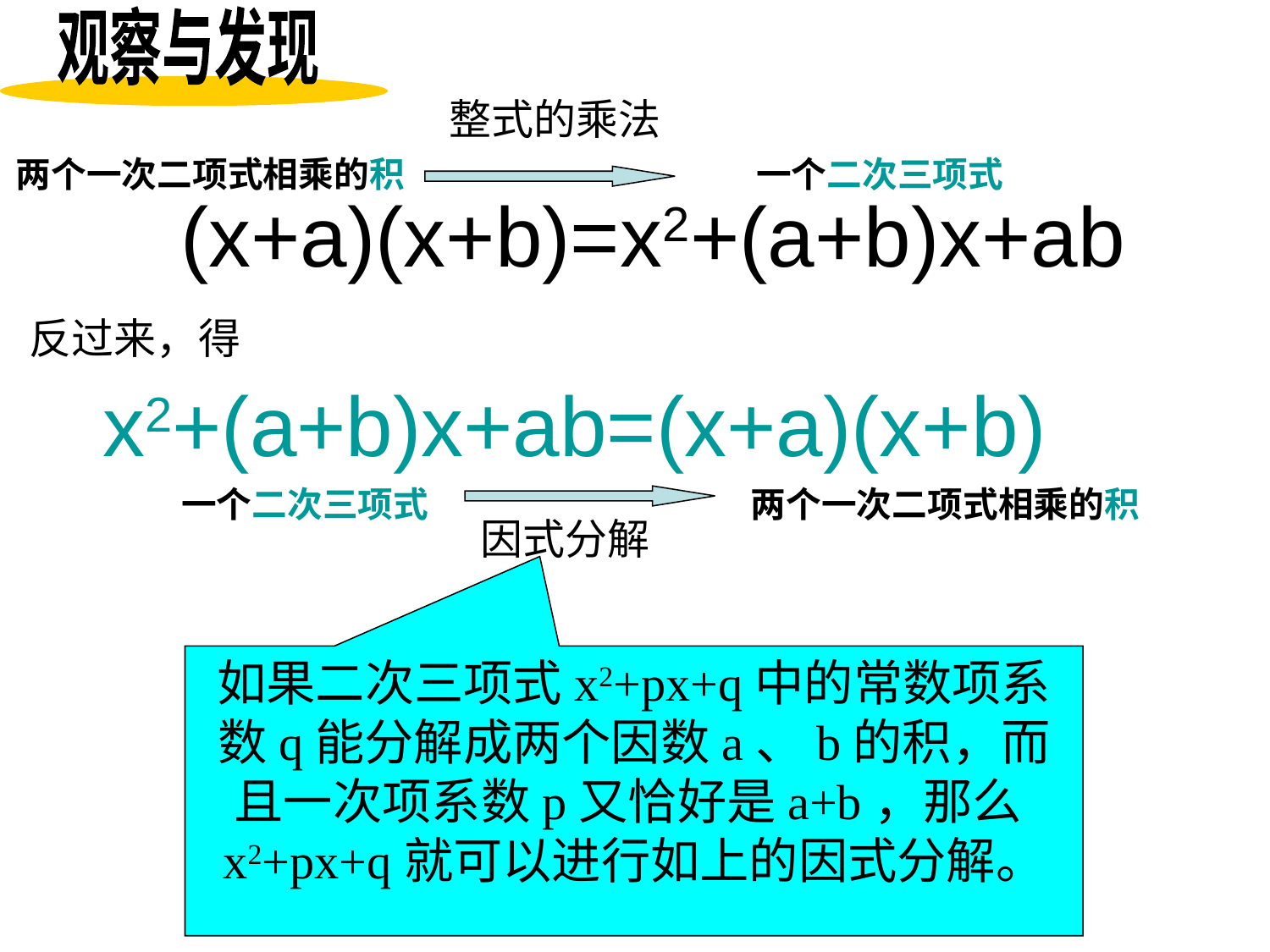

观察与发现

整式的乘法
两个一次二项式相乘的积
一个二次三项式

     (x+a)(x+b)=x2+(a+b)x+ab
反过来，得
x2+(a+b)x+ab=(x+a)(x+b)
一个二次三项式
两个一次二项式相乘的积

因式分解
如果二次三项式x2+px+q中的常数项系数q能分解成两个因数a、b的积，而且一次项系数p又恰好是a+b，那么x2+px+q就可以进行如上的因式分解。